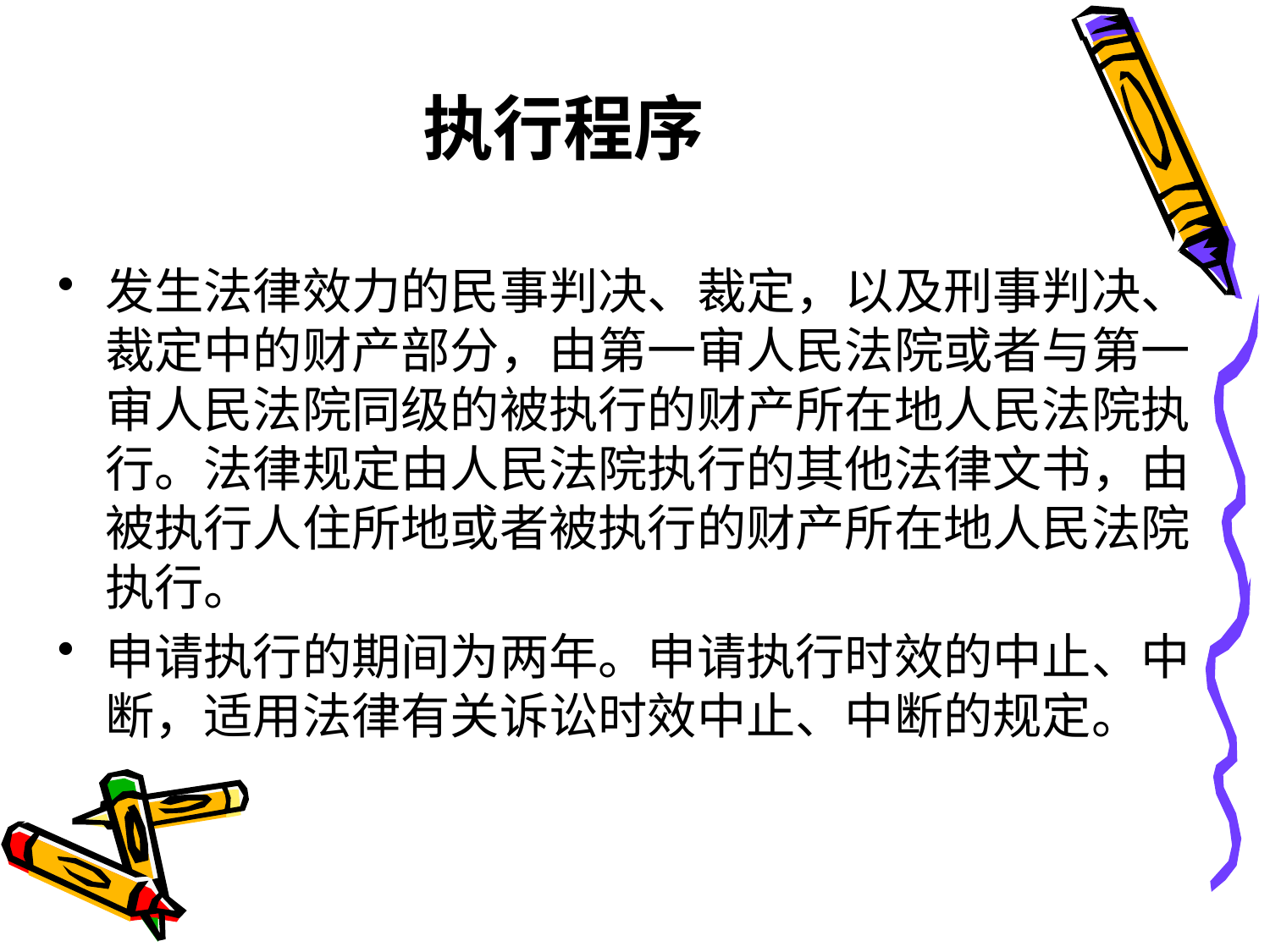

# 执行程序
发生法律效力的民事判决、裁定，以及刑事判决、裁定中的财产部分，由第一审人民法院或者与第一审人民法院同级的被执行的财产所在地人民法院执行。法律规定由人民法院执行的其他法律文书，由被执行人住所地或者被执行的财产所在地人民法院执行。
申请执行的期间为两年。申请执行时效的中止、中断，适用法律有关诉讼时效中止、中断的规定。